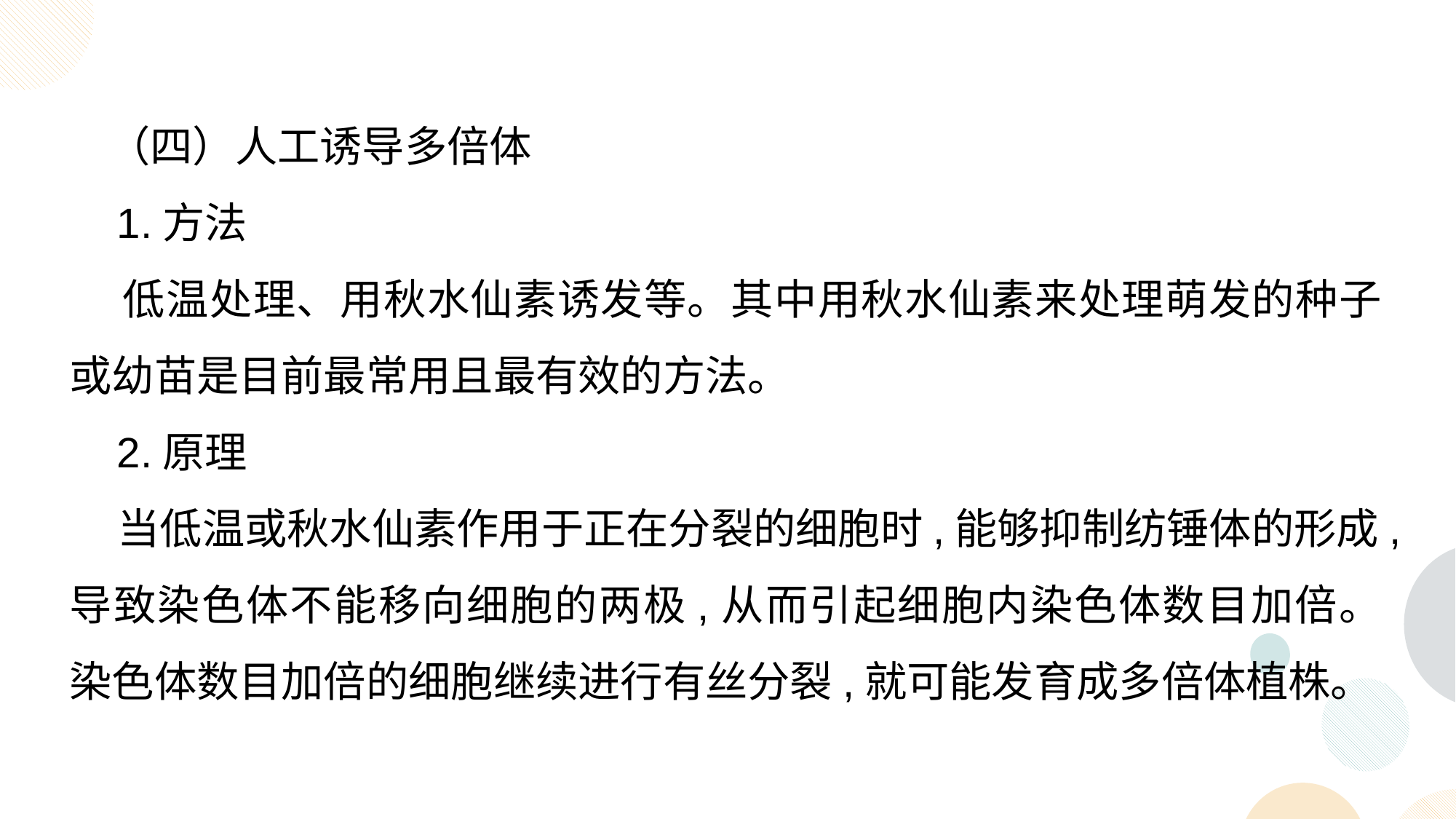

（四）人工诱导多倍体
    1.方法
    低温处理、用秋水仙素诱发等。其中用秋水仙素来处理萌发的种子或幼苗是目前最常用且最有效的方法。
    2.原理
    当低温或秋水仙素作用于正在分裂的细胞时,能够抑制纺锤体的形成,导致染色体不能移向细胞的两极,从而引起细胞内染色体数目加倍。 染色体数目加倍的细胞继续进行有丝分裂,就可能发育成多倍体植株。